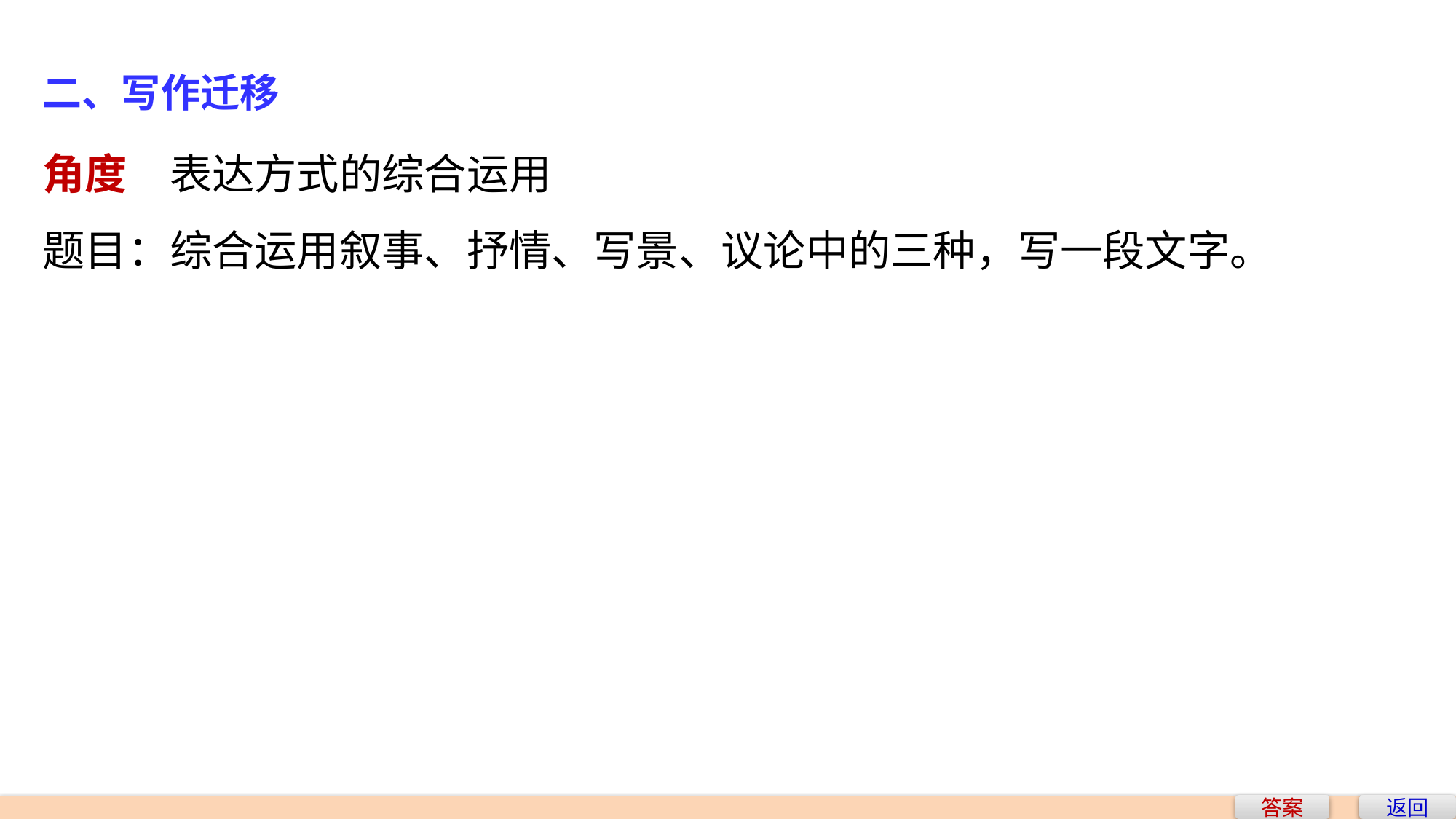

二、写作迁移
角度　表达方式的综合运用
题目：综合运用叙事、抒情、写景、议论中的三种，写一段文字。
答案
返回